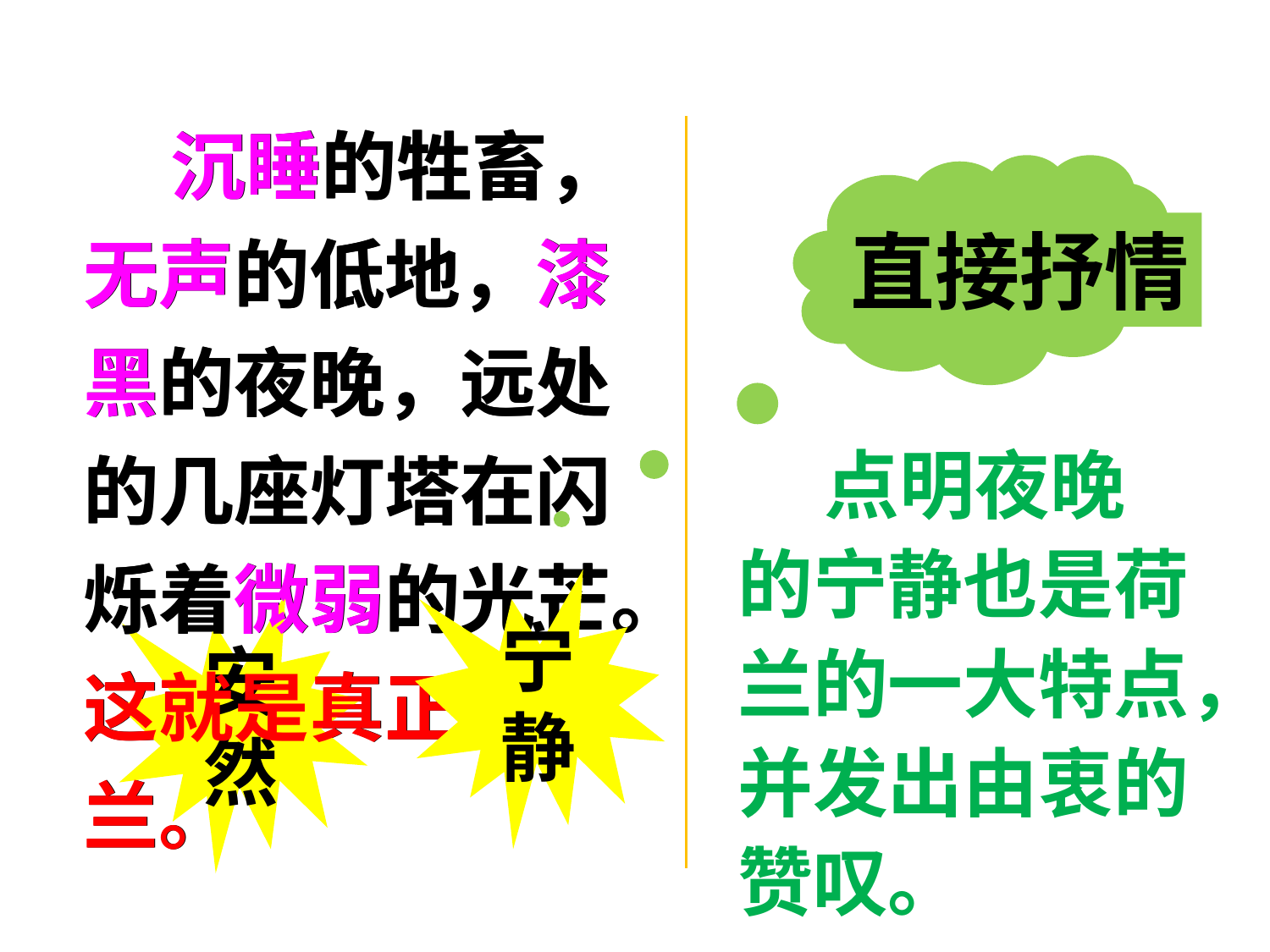

沉睡的牲畜，无声的低地，漆黑的夜晚，远处的几座灯塔在闪烁着微弱的光芒。这就是真正的荷兰。
    沉睡的牲畜，无声的低地，漆黑的夜晚，远处的几座灯塔在闪烁着微弱的光芒。这就是真正的荷兰。

直接抒情
    点明夜晚的宁静也是荷兰的一大特点，并发出由衷的赞叹。
宁静
安然